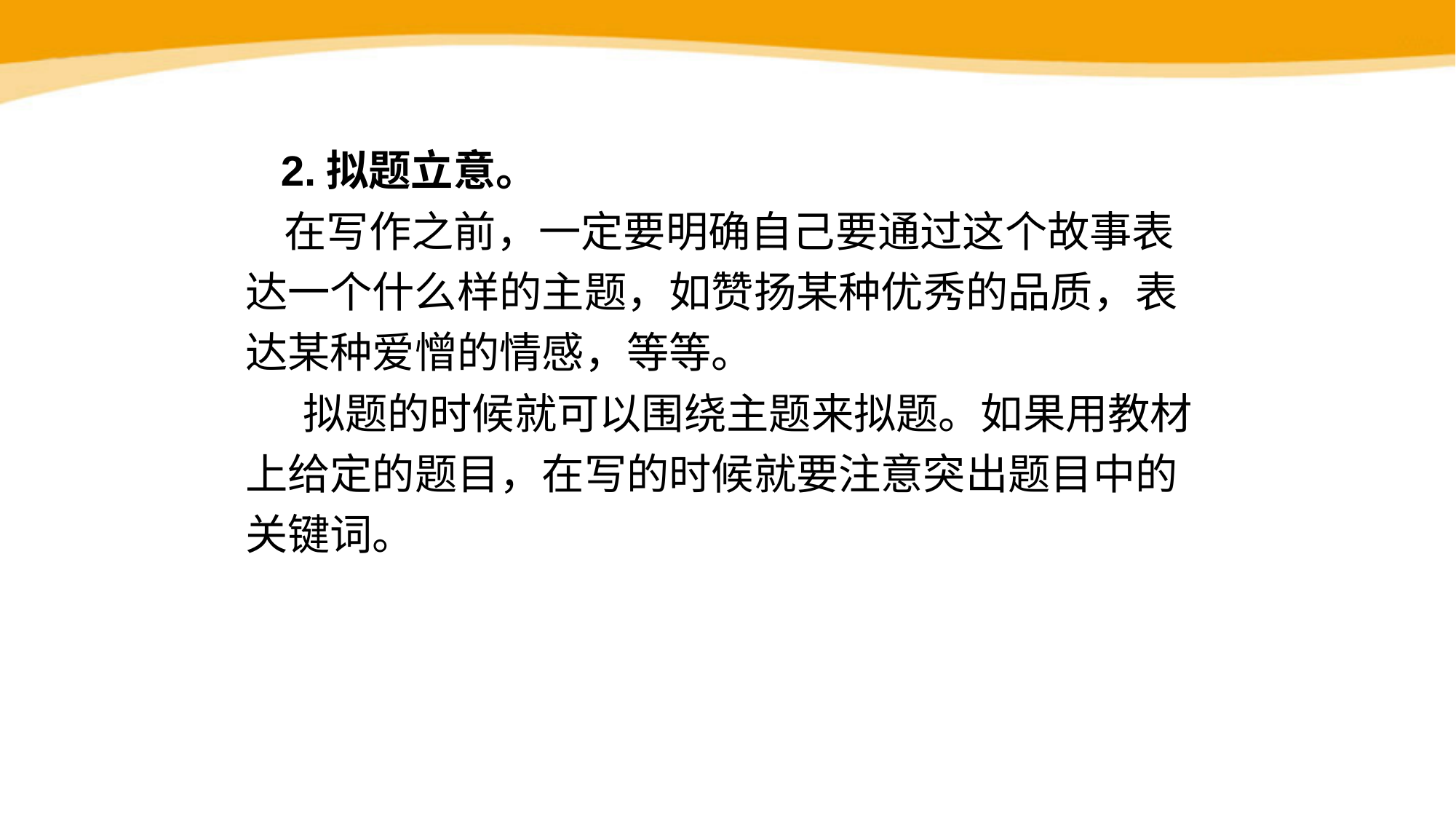

2.拟题立意。
   在写作之前，一定要明确自己要通过这个故事表达一个什么样的主题，如赞扬某种优秀的品质，表达某种爱憎的情感，等等。
     拟题的时候就可以围绕主题来拟题。如果用教材上给定的题目，在写的时候就要注意突出题目中的关键词。